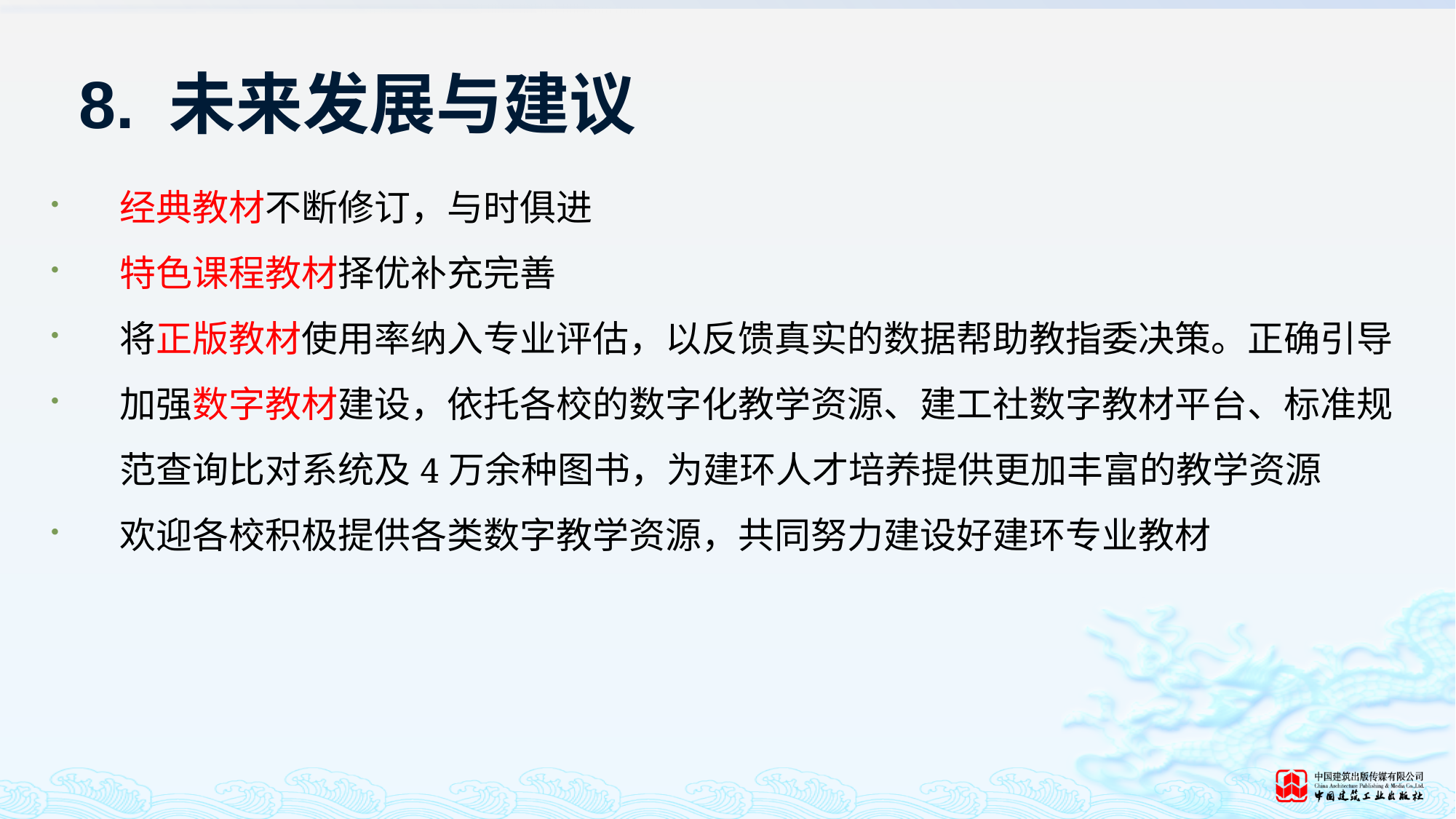

# 8. 未来发展与建议
经典教材不断修订，与时俱进
特色课程教材择优补充完善
将正版教材使用率纳入专业评估，以反馈真实的数据帮助教指委决策。正确引导
加强数字教材建设，依托各校的数字化教学资源、建工社数字教材平台、标准规范查询比对系统及4万余种图书，为建环人才培养提供更加丰富的教学资源
欢迎各校积极提供各类数字教学资源，共同努力建设好建环专业教材